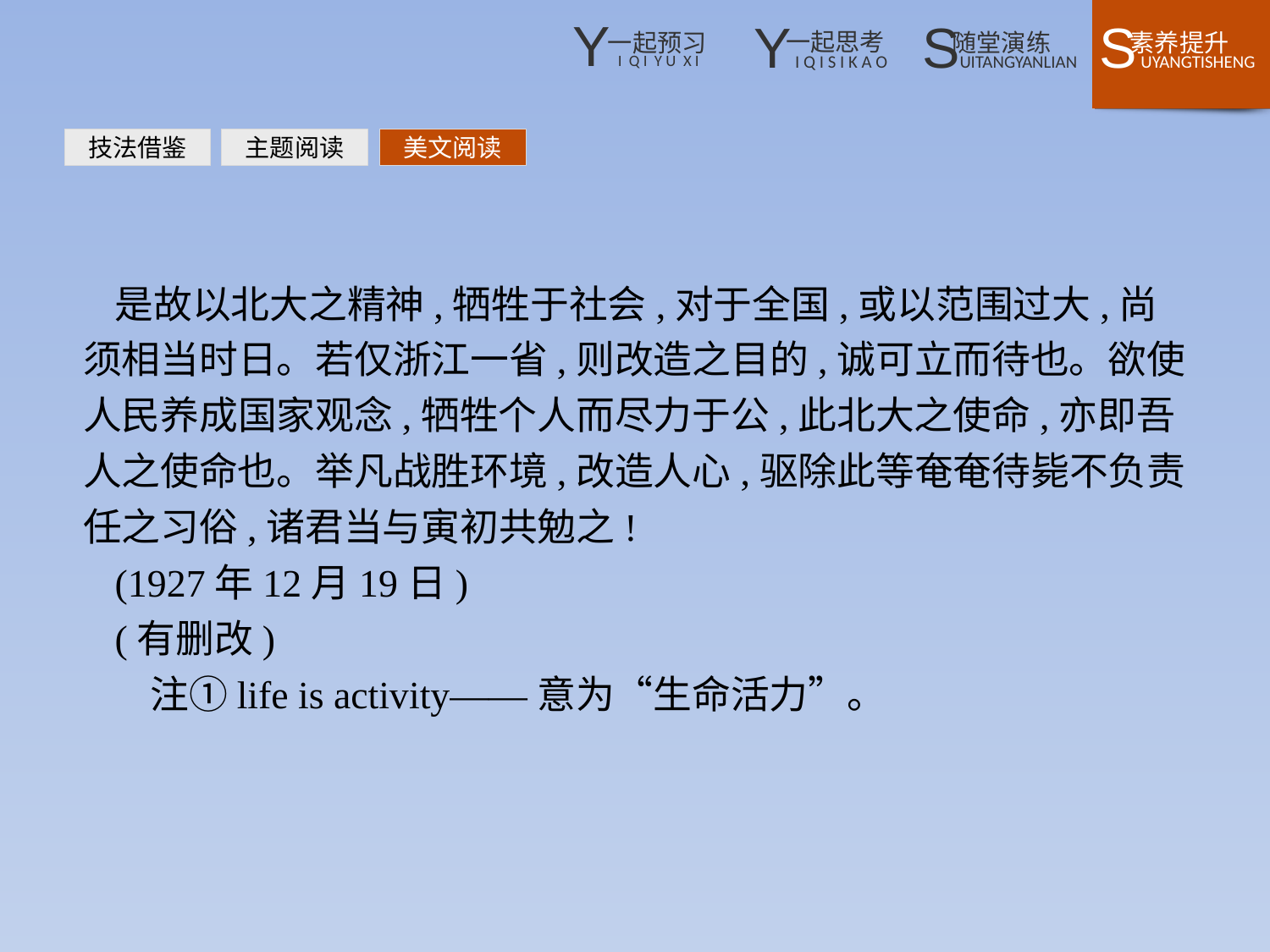

技法借鉴
主题阅读
美文阅读
是故以北大之精神,牺牲于社会,对于全国,或以范围过大,尚须相当时日。若仅浙江一省,则改造之目的,诚可立而待也。欲使人民养成国家观念,牺牲个人而尽力于公,此北大之使命,亦即吾人之使命也。举凡战胜环境,改造人心,驱除此等奄奄待毙不负责任之习俗,诸君当与寅初共勉之!
(1927年12月19日)
(有删改)
   注①life is activity——意为“生命活力”。